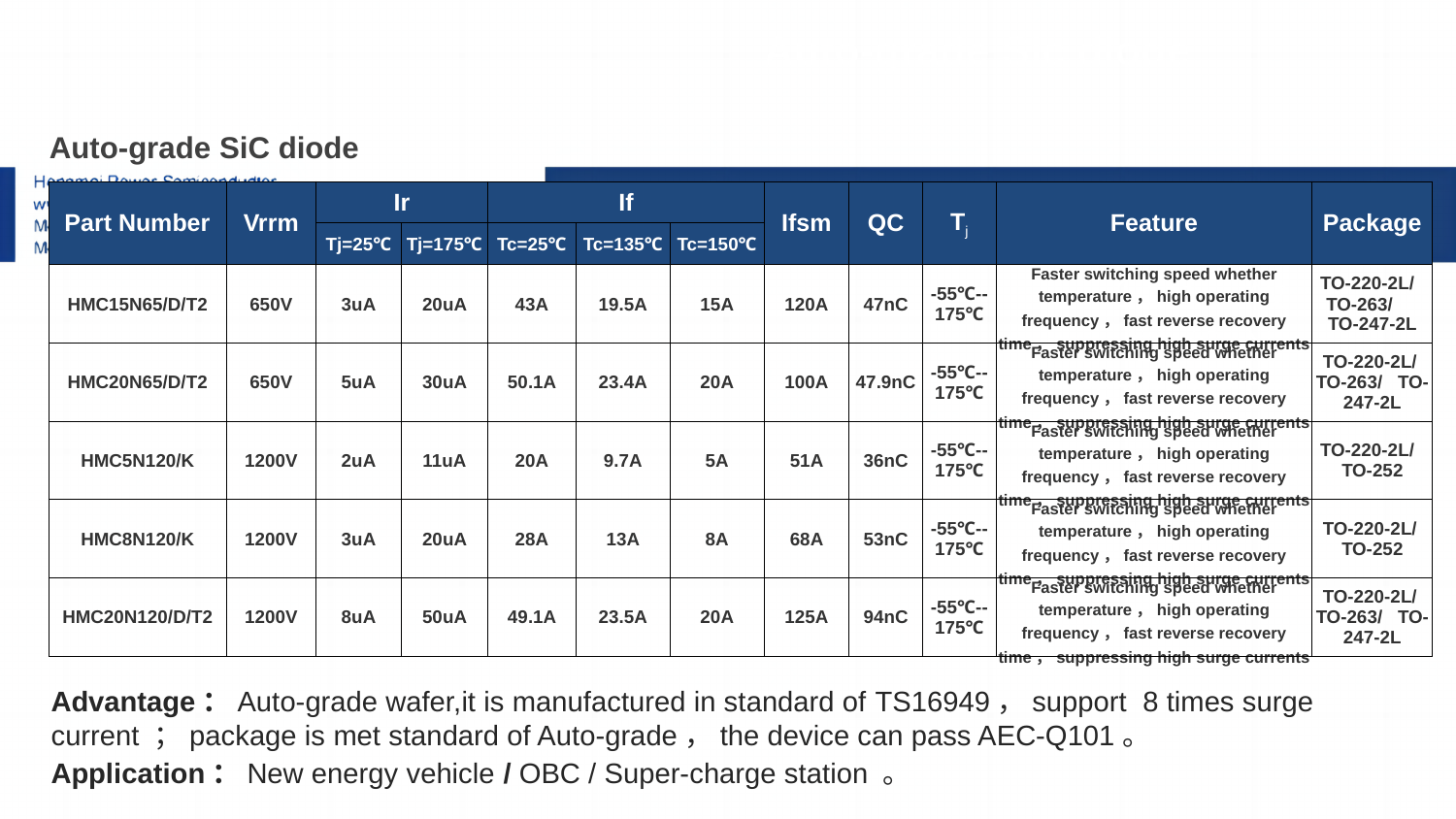

Auto-grade Sic diode
充电：
| Auto-grade SiC diode |  |  |  |  |  |  |  |  |  |  |  |
| --- | --- | --- | --- | --- | --- | --- | --- | --- | --- | --- | --- |
| Part Number | Vrrm | Ir |  | If |  |  | Ifsm | QC | Tj | Feature | Package |
|  |  | Tj=25℃ | Tj=175℃ | Tc=25℃ | Tc=135℃ | Tc=150℃ |  |  |  |  |  |
| HMC15N65/D/T2 | 650V | 3uA | 20uA | 43A | 19.5A | 15A | 120A | 47nC | -55℃--175℃ | Faster switching speed whether temperature，high operating frequency，fast reverse recovery time，suppressing high surge currents | TO-220-2L/ TO-263/ TO-247-2L |
| HMC20N65/D/T2 | 650V | 5uA | 30uA | 50.1A | 23.4A | 20A | 100A | 47.9nC | -55℃--175℃ | Faster switching speed whether temperature，high operating frequency，fast reverse recovery time，suppressing high surge currents | TO-220-2L/ TO-263/ TO-247-2L |
| HMC5N120/K | 1200V | 2uA | 11uA | 20A | 9.7A | 5A | 51A | 36nC | -55℃--175℃ | Faster switching speed whether temperature，high operating frequency，fast reverse recovery time，suppressing high surge currents | TO-220-2L/ TO-252 |
| HMC8N120/K | 1200V | 3uA | 20uA | 28A | 13A | 8A | 68A | 53nC | -55℃--175℃ | Faster switching speed whether temperature，high operating frequency，fast reverse recovery time，suppressing high surge currents | TO-220-2L/ TO-252 |
| HMC20N120/D/T2 | 1200V | 8uA | 50uA | 49.1A | 23.5A | 20A | 125A | 94nC | -55℃--175℃ | Faster switching speed whether temperature，high operating frequency，fast reverse recovery time，suppressing high surge currents | TO-220-2L/ TO-263/ TO-247-2L |
# 1.Sic二极管/GaN FET/IGBT单管
Advantage：Auto-grade wafer,it is manufactured in standard of TS16949，support  8 times surge current ；package is met standard of Auto-grade，the device can pass AEC-Q101。
Application：New energy vehicle / OBC / Super-charge station 。